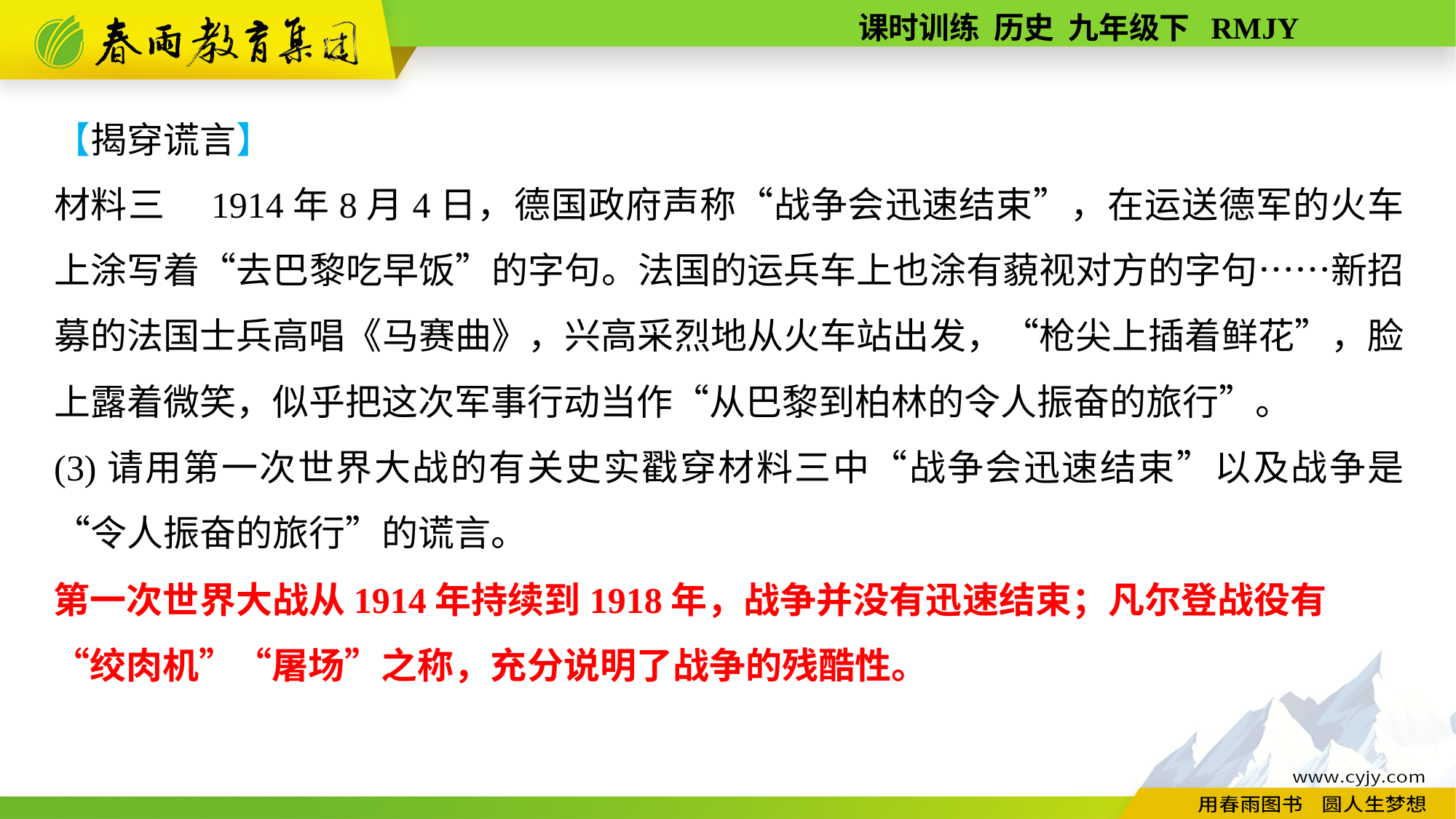

【揭穿谎言】
材料三　1914年8月4日，德国政府声称“战争会迅速结束”，在运送德军的火车上涂写着“去巴黎吃早饭”的字句。法国的运兵车上也涂有藐视对方的字句……新招募的法国士兵高唱《马赛曲》，兴高采烈地从火车站出发，“枪尖上插着鲜花”，脸上露着微笑，似乎把这次军事行动当作“从巴黎到柏林的令人振奋的旅行”。
(3)请用第一次世界大战的有关史实戳穿材料三中“战争会迅速结束”以及战争是“令人振奋的旅行”的谎言。
第一次世界大战从1914年持续到1918年，战争并没有迅速结束；凡尔登战役有“绞肉机”“屠场”之称，充分说明了战争的残酷性。